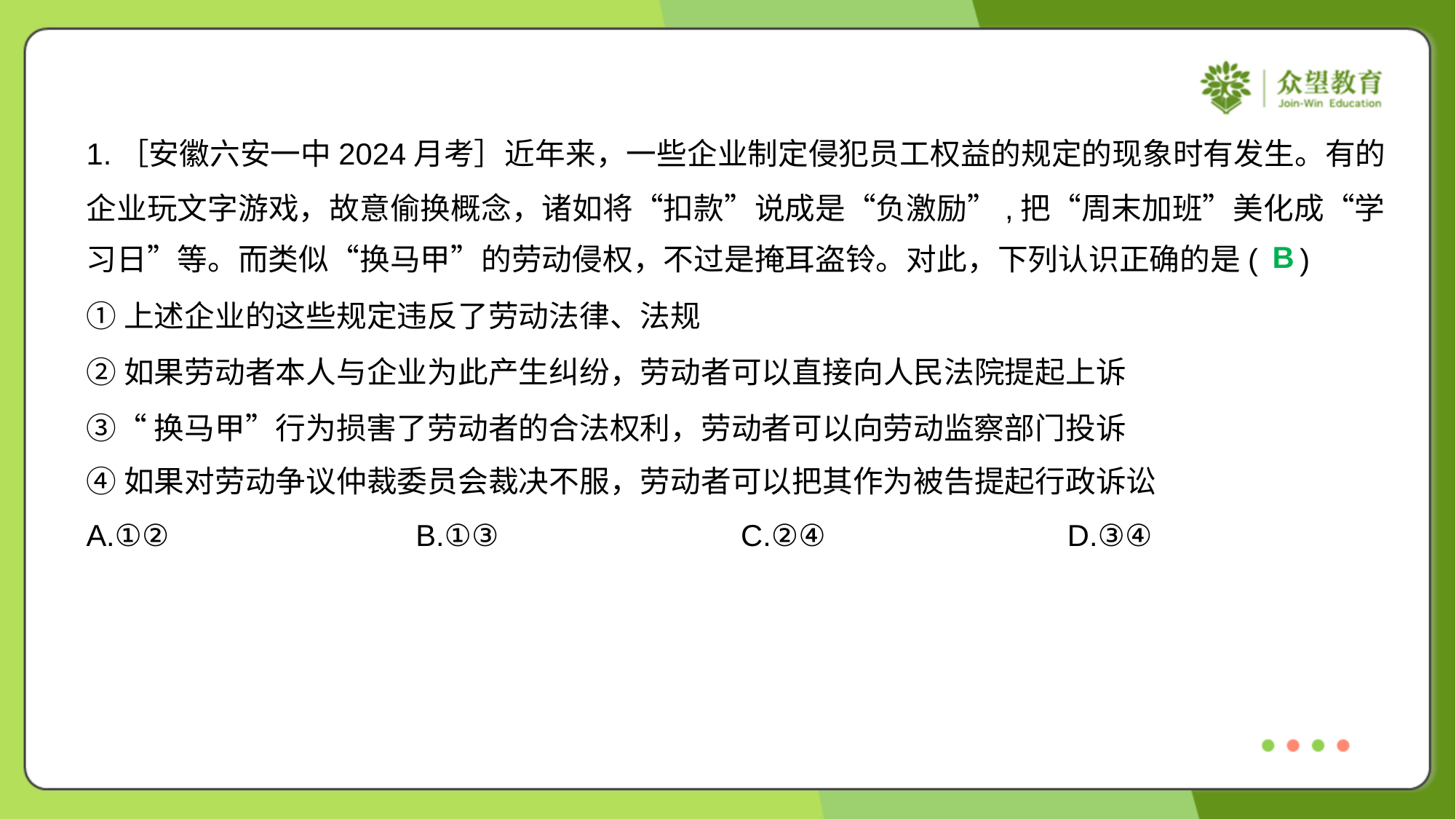

1.［安徽六安一中2024月考］近年来，一些企业制定侵犯员工权益的规定的现象时有发生。有的
企业玩文字游戏，故意偷换概念，诸如将“扣款”说成是“负激励”,把“周末加班”美化成“学
习日”等。而类似“换马甲”的劳动侵权，不过是掩耳盗铃。对此，下列认识正确的是(     )
B
①上述企业的这些规定违反了劳动法律、法规
②如果劳动者本人与企业为此产生纠纷，劳动者可以直接向人民法院提起上诉
③“换马甲”行为损害了劳动者的合法权利，劳动者可以向劳动监察部门投诉
④如果对劳动争议仲裁委员会裁决不服，劳动者可以把其作为被告提起行政诉讼
A.①②	B.①③	C.②④	D.③④